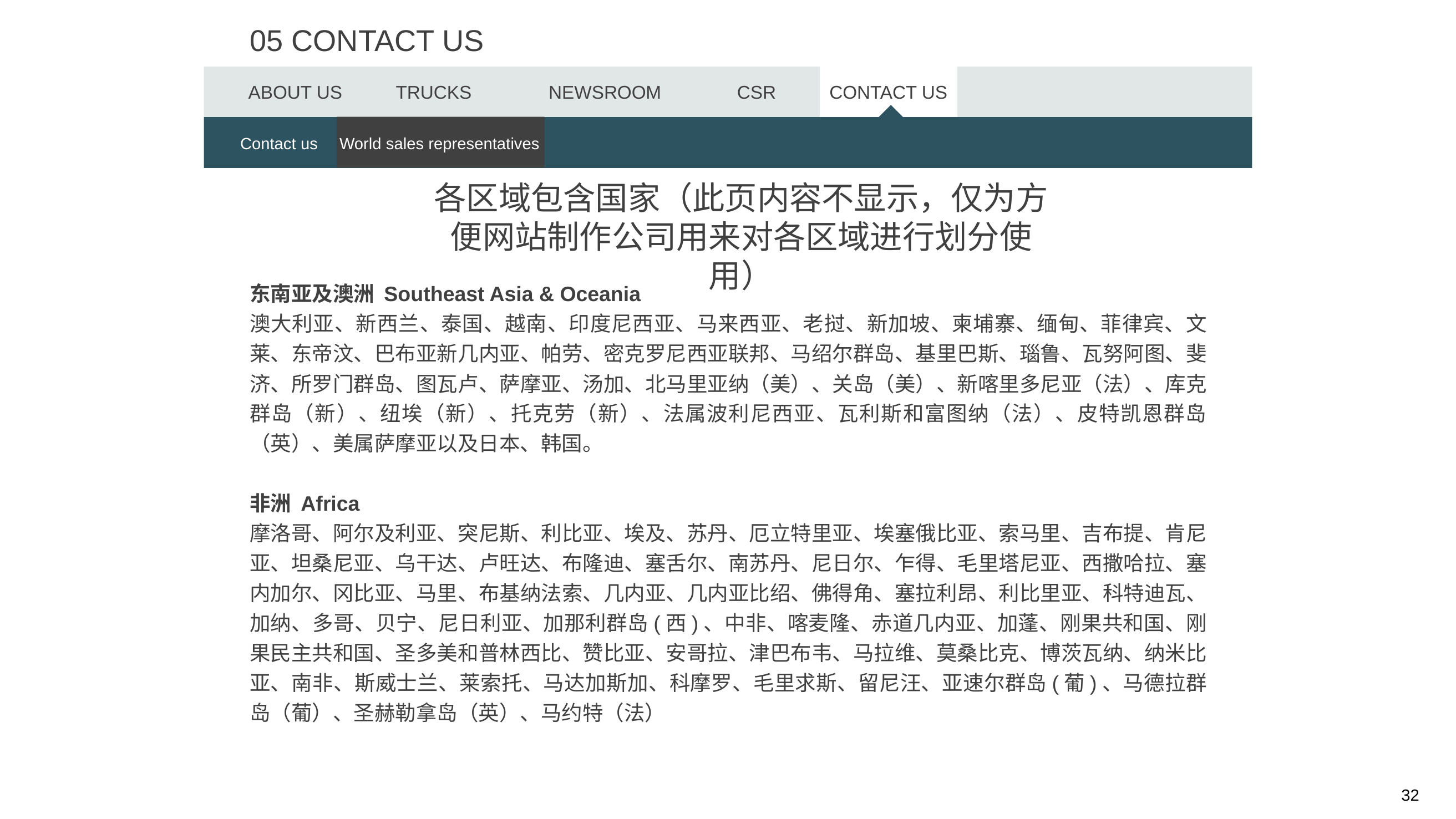

05 CONTACT US

ABOUT US
TRUCKS
NEWSROOM
CSR
CONTACT US

Contact us
World sales representatives
各区域包含国家（此页内容不显示，仅为方便网站制作公司用来对各区域进行划分使用）
东南亚及澳洲 Southeast Asia & Oceania
澳大利亚、新西兰、泰国、越南、印度尼西亚、马来西亚、老挝、新加坡、柬埔寨、缅甸、菲律宾、文莱、东帝汶、巴布亚新几内亚、帕劳、密克罗尼西亚联邦、马绍尔群岛、基里巴斯、瑙鲁、瓦努阿图、斐济、所罗门群岛、图瓦卢、萨摩亚、汤加、北马里亚纳（美）、关岛（美）、新喀里多尼亚（法）、库克群岛（新）、纽埃（新）、托克劳（新）、法属波利尼西亚、瓦利斯和富图纳（法）、皮特凯恩群岛（英）、美属萨摩亚以及日本、韩国。

非洲 Africa
摩洛哥、阿尔及利亚、突尼斯、利比亚、埃及、苏丹、厄立特里亚、埃塞俄比亚、索马里、吉布提、肯尼亚、坦桑尼亚、乌干达、卢旺达、布隆迪、塞舌尔、南苏丹、尼日尔、乍得、毛里塔尼亚、西撒哈拉、塞内加尔、冈比亚、马里、布基纳法索、几内亚、几内亚比绍、佛得角、塞拉利昂、利比里亚、科特迪瓦、加纳、多哥、贝宁、尼日利亚、加那利群岛(西)、中非、喀麦隆、赤道几内亚、加蓬、刚果共和国、刚果民主共和国、圣多美和普林西比、赞比亚、安哥拉、津巴布韦、马拉维、莫桑比克、博茨瓦纳、纳米比亚、南非、斯威士兰、莱索托、马达加斯加、科摩罗、毛里求斯、留尼汪、亚速尔群岛(葡)、马德拉群岛（葡）、圣赫勒拿岛（英）、马约特（法）